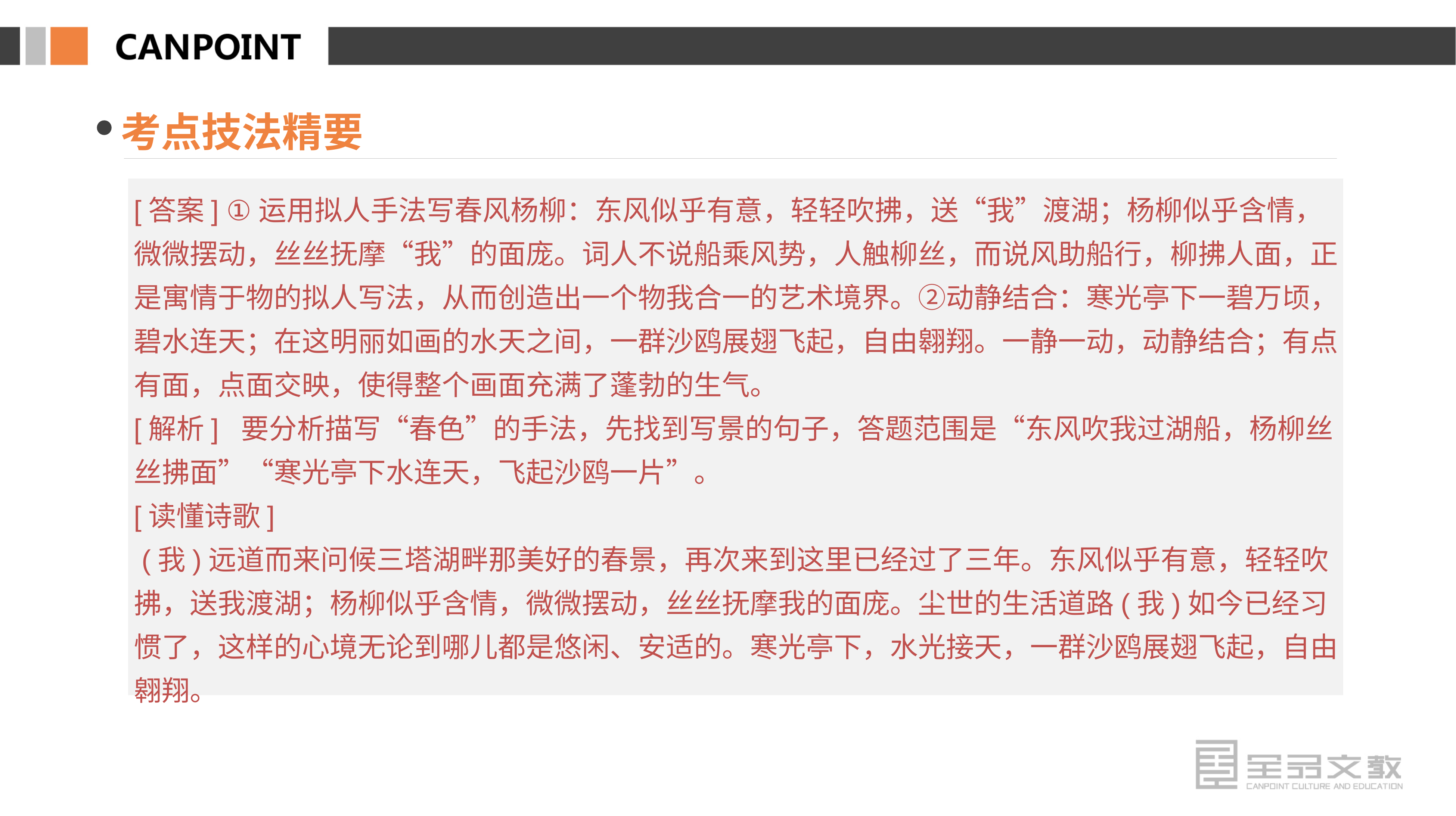

考点技法精要

[答案] ①运用拟人手法写春风杨柳：东风似乎有意，轻轻吹拂，送“我”渡湖；杨柳似乎含情，微微摆动，丝丝抚摩“我”的面庞。词人不说船乘风势，人触柳丝，而说风助船行，柳拂人面，正是寓情于物的拟人写法，从而创造出一个物我合一的艺术境界。②动静结合：寒光亭下一碧万顷，碧水连天；在这明丽如画的水天之间，一群沙鸥展翅飞起，自由翱翔。一静一动，动静结合；有点有面，点面交映，使得整个画面充满了蓬勃的生气。
[解析]  要分析描写“春色”的手法，先找到写景的句子，答题范围是“东风吹我过湖船，杨柳丝丝拂面”“寒光亭下水连天，飞起沙鸥一片”。
[读懂诗歌]
 (我)远道而来问候三塔湖畔那美好的春景，再次来到这里已经过了三年。东风似乎有意，轻轻吹拂，送我渡湖；杨柳似乎含情，微微摆动，丝丝抚摩我的面庞。尘世的生活道路(我)如今已经习惯了，这样的心境无论到哪儿都是悠闲、安适的。寒光亭下，水光接天，一群沙鸥展翅飞起，自由翱翔。